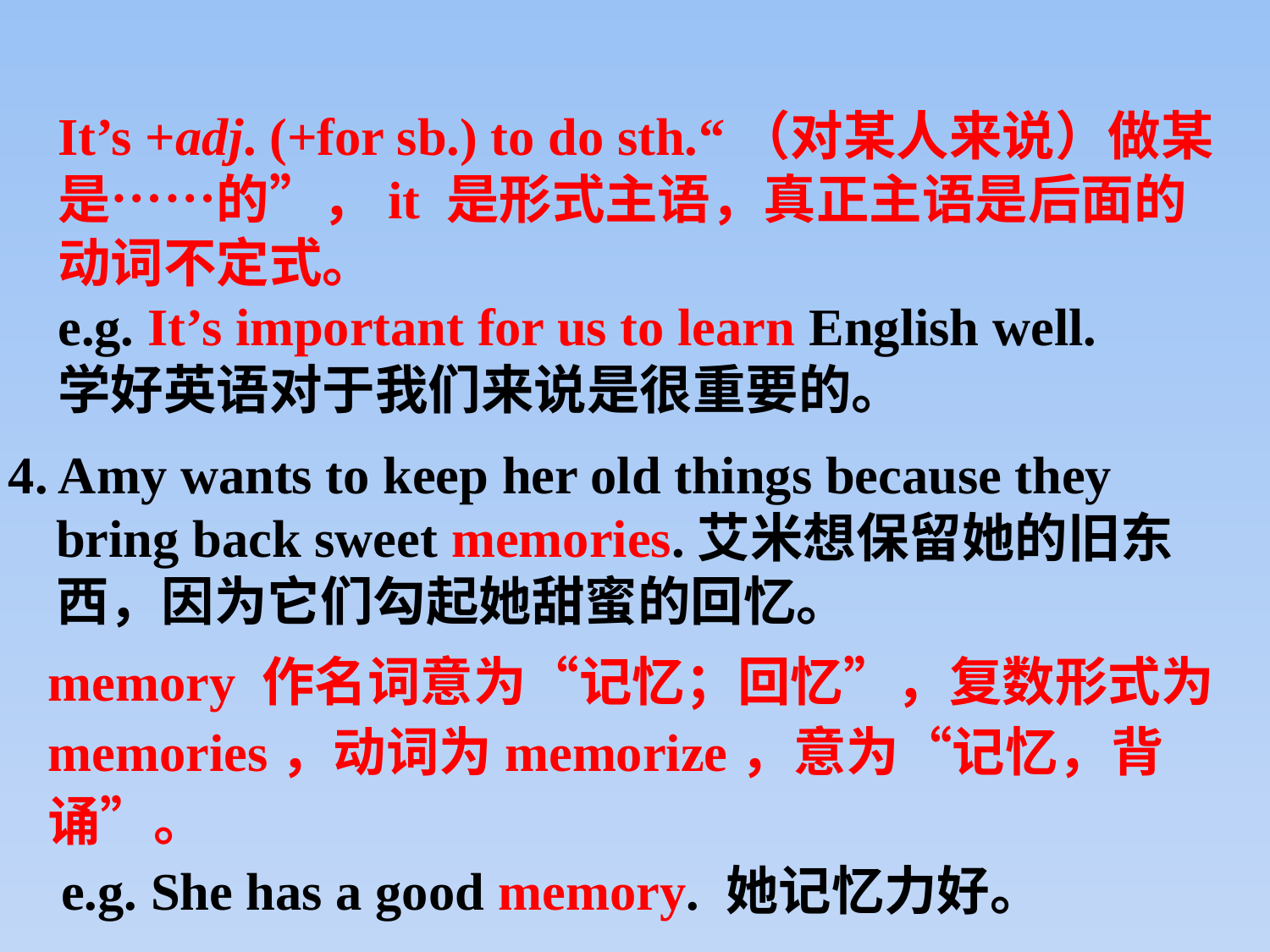

It’s +adj. (+for sb.) to do sth.“（对某人来说）做某是……的”，it 是形式主语，真正主语是后面的动词不定式。
e.g. It’s important for us to learn English well.
学好英语对于我们来说是很重要的。
# 4. Amy wants to keep her old things because they bring back sweet memories.艾米想保留她的旧东西，因为它们勾起她甜蜜的回忆。
memory 作名词意为“记忆；回忆”，复数形式为memories，动词为memorize，意为“记忆，背诵”。
 e.g. She has a good memory. 她记忆力好。